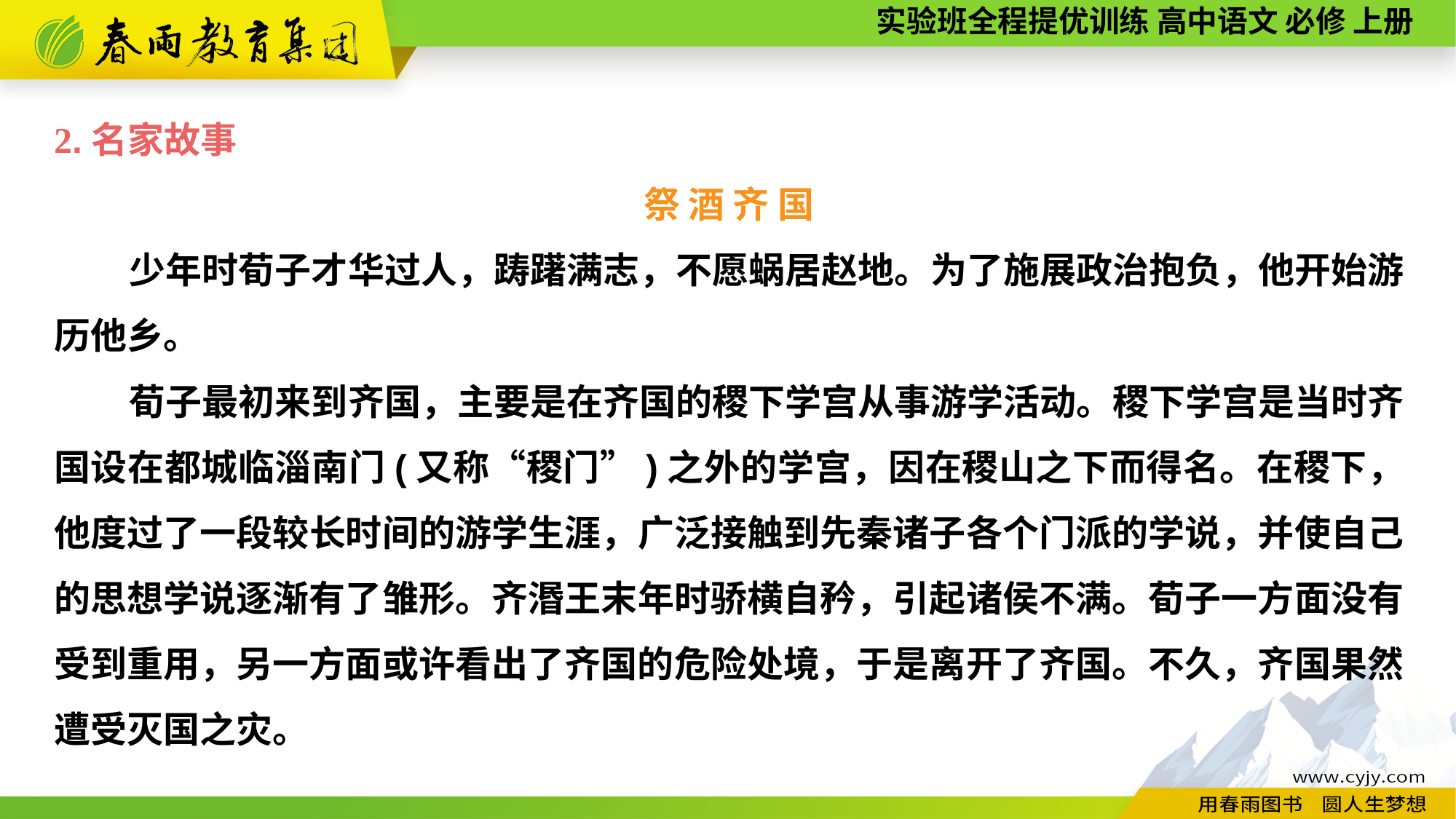

2.名家故事
祭 酒 齐 国
少年时荀子才华过人，踌躇满志，不愿蜗居赵地。为了施展政治抱负，他开始游历他乡。
荀子最初来到齐国，主要是在齐国的稷下学宫从事游学活动。稷下学宫是当时齐国设在都城临淄南门(又称“稷门”)之外的学宫，因在稷山之下而得名。在稷下，他度过了一段较长时间的游学生涯，广泛接触到先秦诸子各个门派的学说，并使自己的思想学说逐渐有了雏形。齐湣王末年时骄横自矜，引起诸侯不满。荀子一方面没有受到重用，另一方面或许看出了齐国的危险处境，于是离开了齐国。不久，齐国果然遭受灭国之灾。